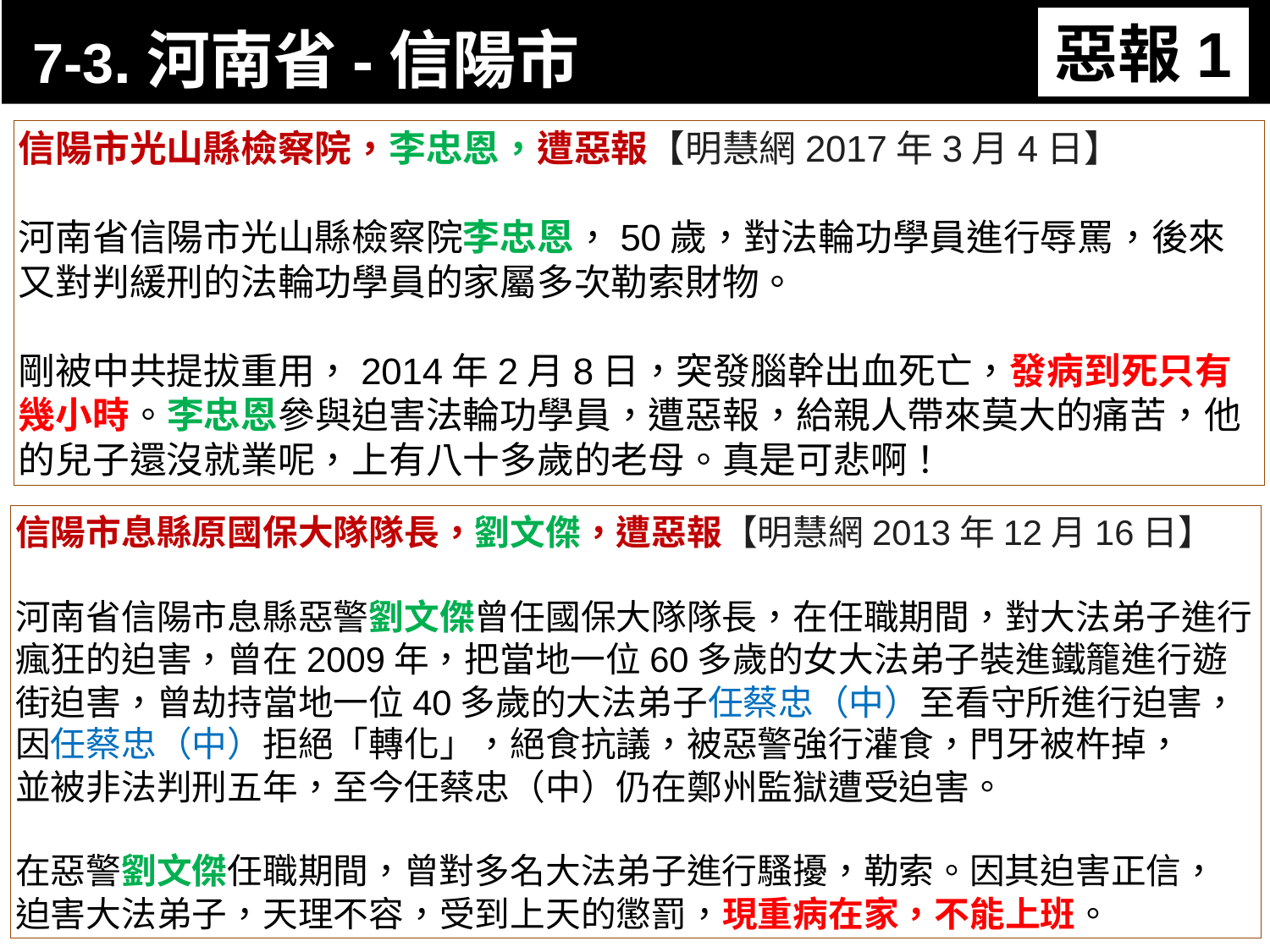

7-3.河南省-信陽市

惡報1
11-3. XX市官員惡報實例
信陽市光山縣檢察院，李忠恩，遭惡報【明慧網2017年3月4日】

河南省信陽市光山縣檢察院李忠恩，50歲，對法輪功學員進行辱罵，後來又對判緩刑的法輪功學員的家屬多次勒索財物。

剛被中共提拔重用，2014年2月8日，突發腦幹出血死亡，發病到死只有幾小時。李忠恩參與迫害法輪功學員，遭惡報，給親人帶來莫大的痛苦，他的兒子還沒就業呢，上有八十多歲的老母。真是可悲啊！
信陽市息縣原國保大隊隊長，劉文傑，遭惡報【明慧網2013年12月16日】

河南省信陽市息縣惡警劉文傑曾任國保大隊隊長，在任職期間，對大法弟子進行瘋狂的迫害，曾在2009年，把當地一位60多歲的女大法弟子裝進鐵籠進行遊街迫害，曾劫持當地一位40多歲的大法弟子任蔡忠（中）至看守所進行迫害，
因任蔡忠（中）拒絕「轉化」，絕食抗議，被惡警強行灌食，門牙被杵掉，
並被非法判刑五年，至今任蔡忠（中）仍在鄭州監獄遭受迫害。

在惡警劉文傑任職期間，曾對多名大法弟子進行騷擾，勒索。因其迫害正信，
迫害大法弟子，天理不容，受到上天的懲罰，現重病在家，不能上班。